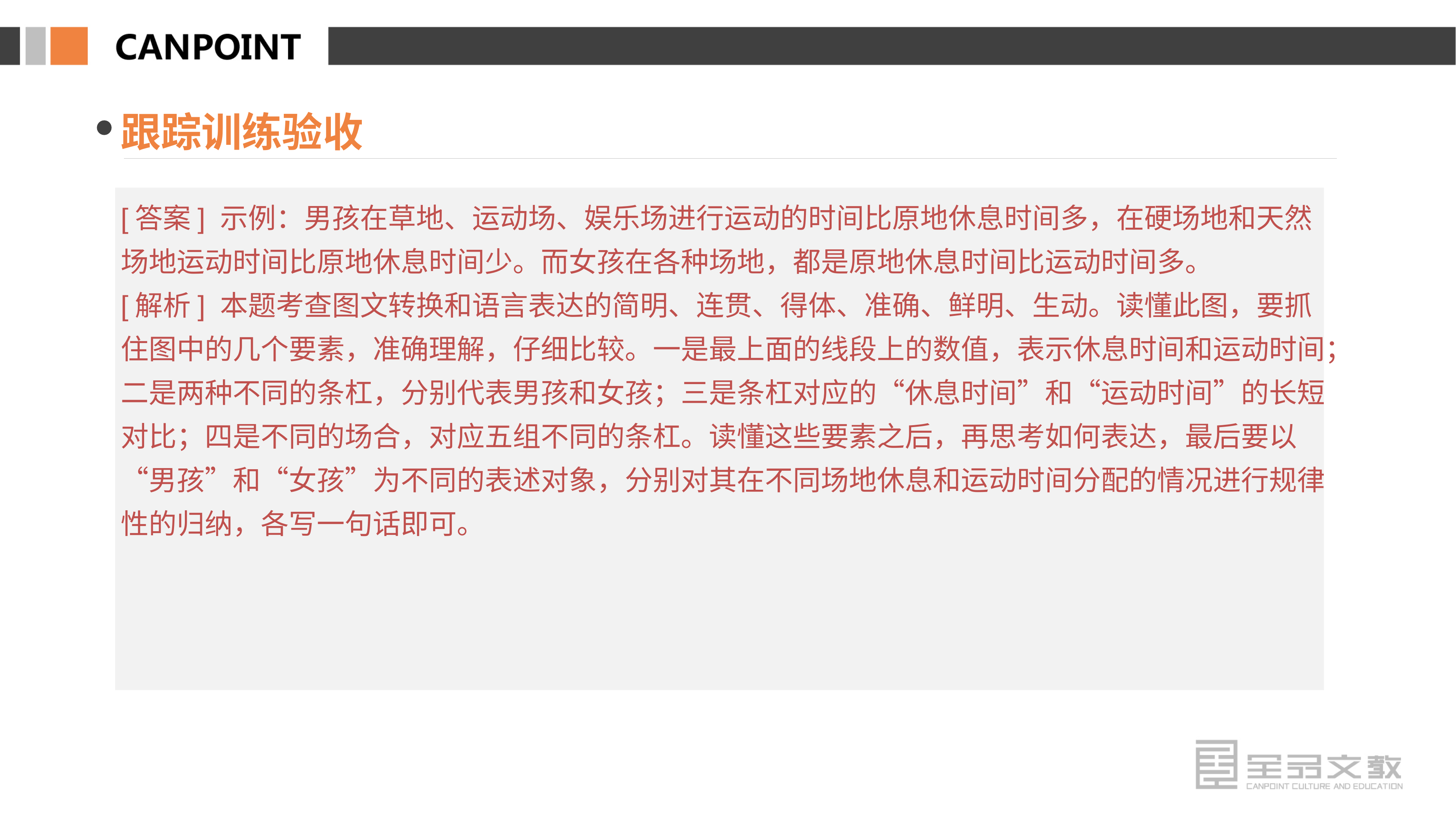

跟踪训练验收

[答案] 示例：男孩在草地、运动场、娱乐场进行运动的时间比原地休息时间多，在硬场地和天然场地运动时间比原地休息时间少。而女孩在各种场地，都是原地休息时间比运动时间多。
[解析] 本题考查图文转换和语言表达的简明、连贯、得体、准确、鲜明、生动。读懂此图，要抓住图中的几个要素，准确理解，仔细比较。一是最上面的线段上的数值，表示休息时间和运动时间；二是两种不同的条杠，分别代表男孩和女孩；三是条杠对应的“休息时间”和“运动时间”的长短对比；四是不同的场合，对应五组不同的条杠。读懂这些要素之后，再思考如何表达，最后要以“男孩”和“女孩”为不同的表述对象，分别对其在不同场地休息和运动时间分配的情况进行规律性的归纳，各写一句话即可。